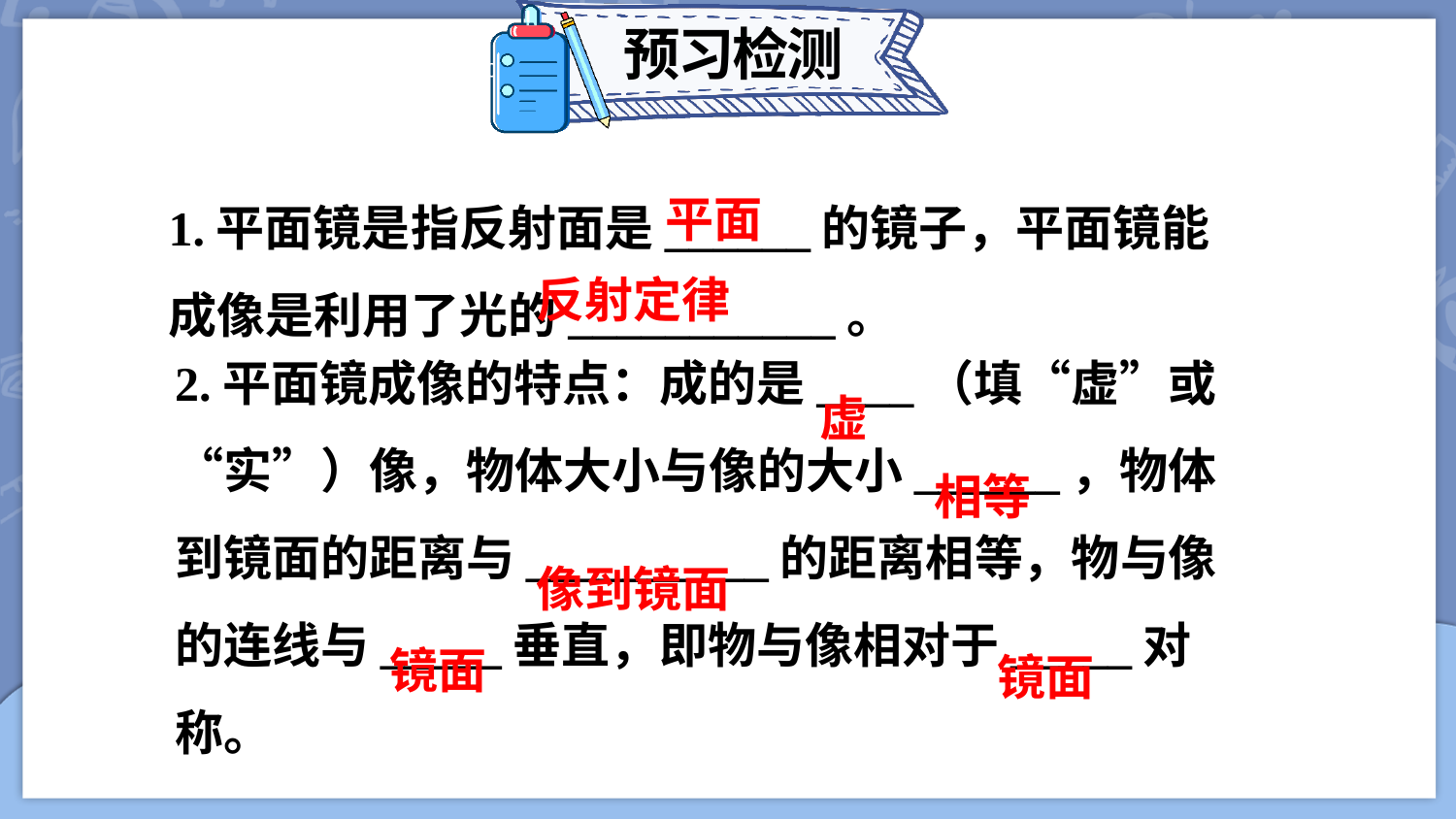

预习检测
1.平面镜是指反射面是______的镜子，平面镜能成像是利用了光的___________。
平面
反射定律
虚
2.平面镜成像的特点：成的是____（填“虚”或“实”）像，物体大小与像的大小______，物体到镜面的距离与__________的距离相等，物与像的连线与_____垂直，即物与像相对于_____对称。
相等
像到镜面
镜面
镜面